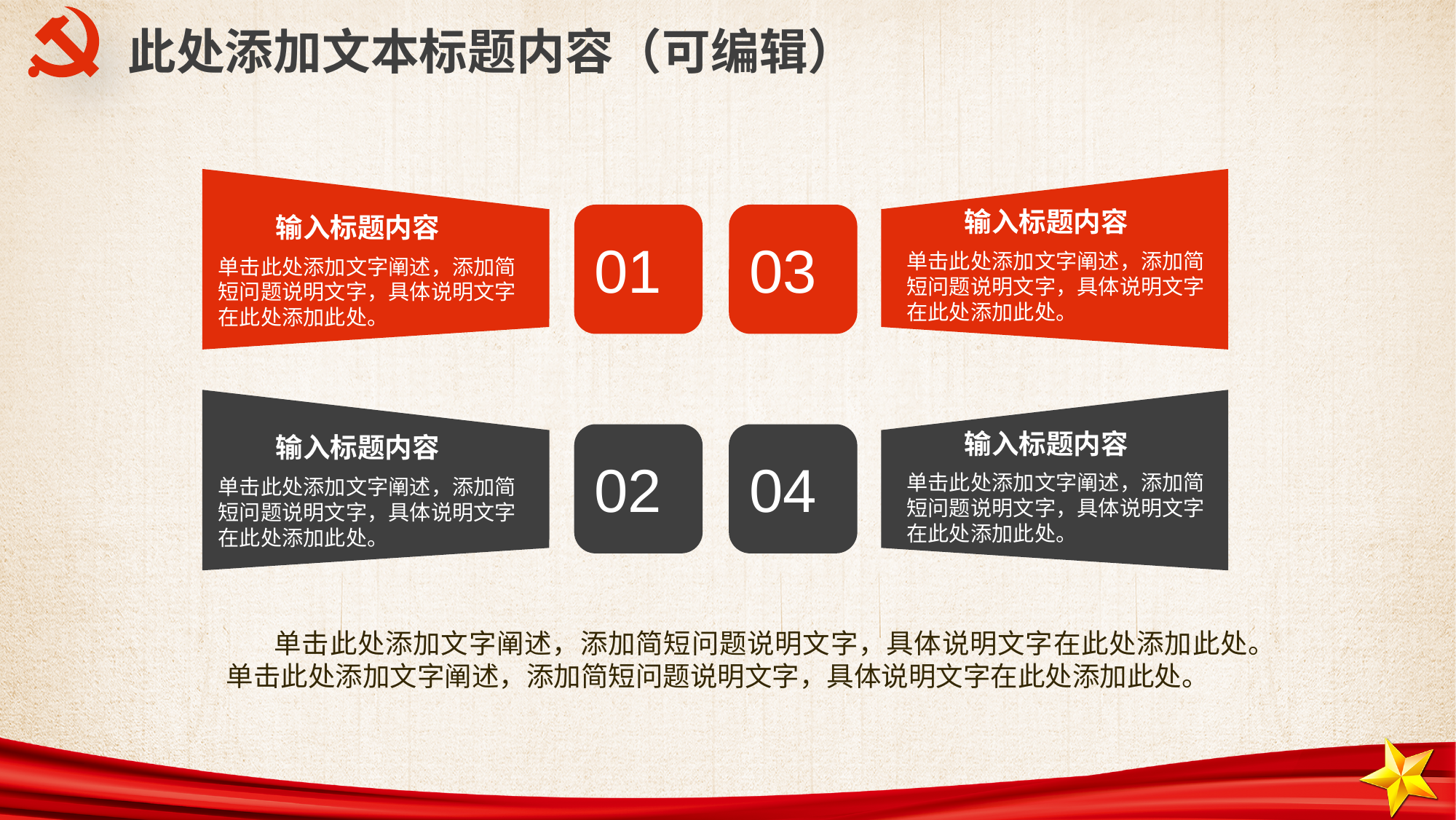

此处添加文本标题内容（可编辑）

01

03
输入标题内容
单击此处添加文字阐述，添加简短问题说明文字，具体说明文字在此处添加此处。
输入标题内容
单击此处添加文字阐述，添加简短问题说明文字，具体说明文字在此处添加此处。

02

04
输入标题内容
单击此处添加文字阐述，添加简短问题说明文字，具体说明文字在此处添加此处。
输入标题内容
单击此处添加文字阐述，添加简短问题说明文字，具体说明文字在此处添加此处。
      单击此处添加文字阐述，添加简短问题说明文字，具体说明文字在此处添加此处。单击此处添加文字阐述，添加简短问题说明文字，具体说明文字在此处添加此处。